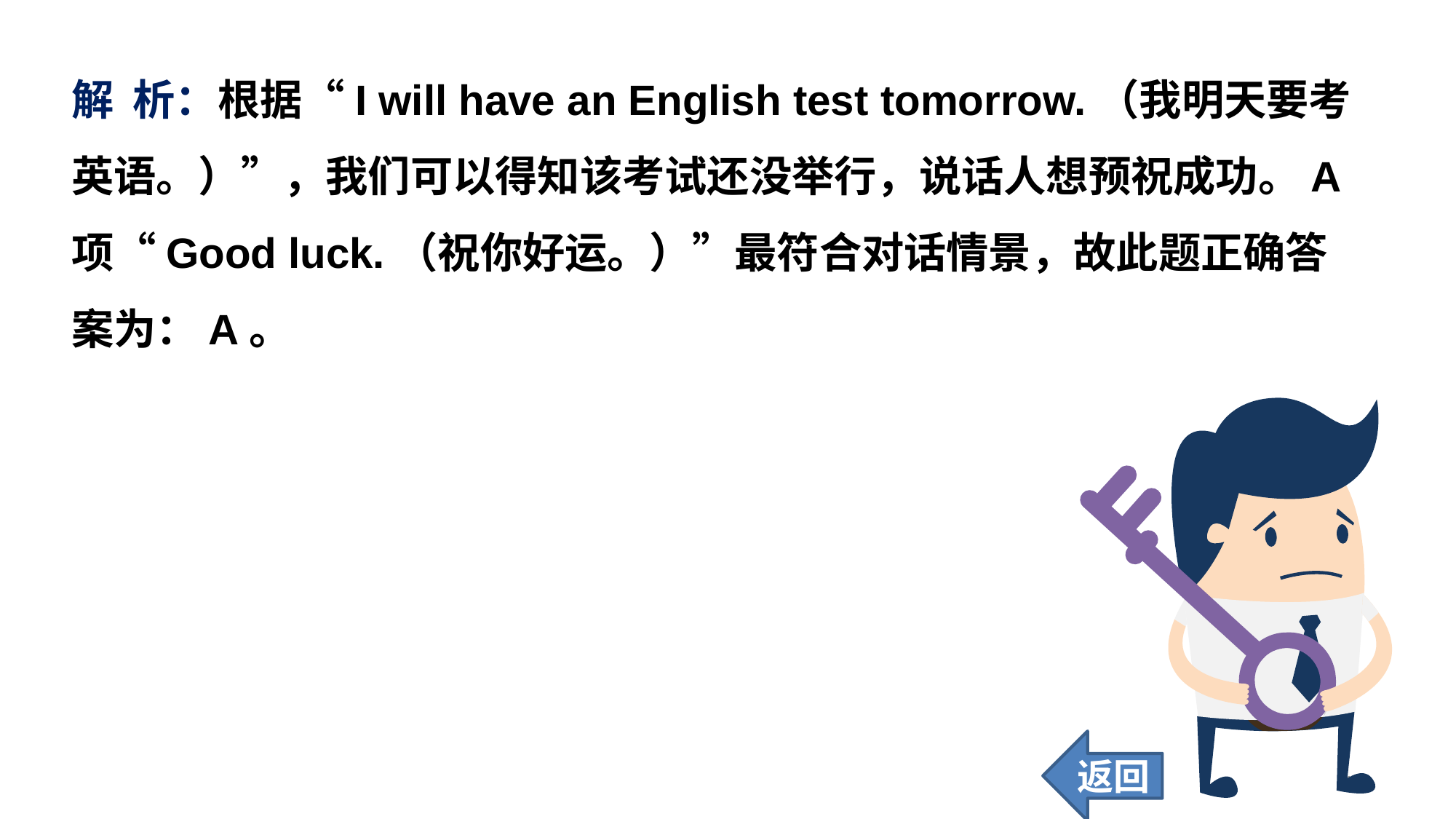

解  析：根据“I will have an English test tomorrow.（我明天要考英语。）”，我们可以得知该考试还没举行，说话人想预祝成功。A 项“Good luck.（祝你好运。）”最符合对话情景，故此题正确答案为：A。

返回
121